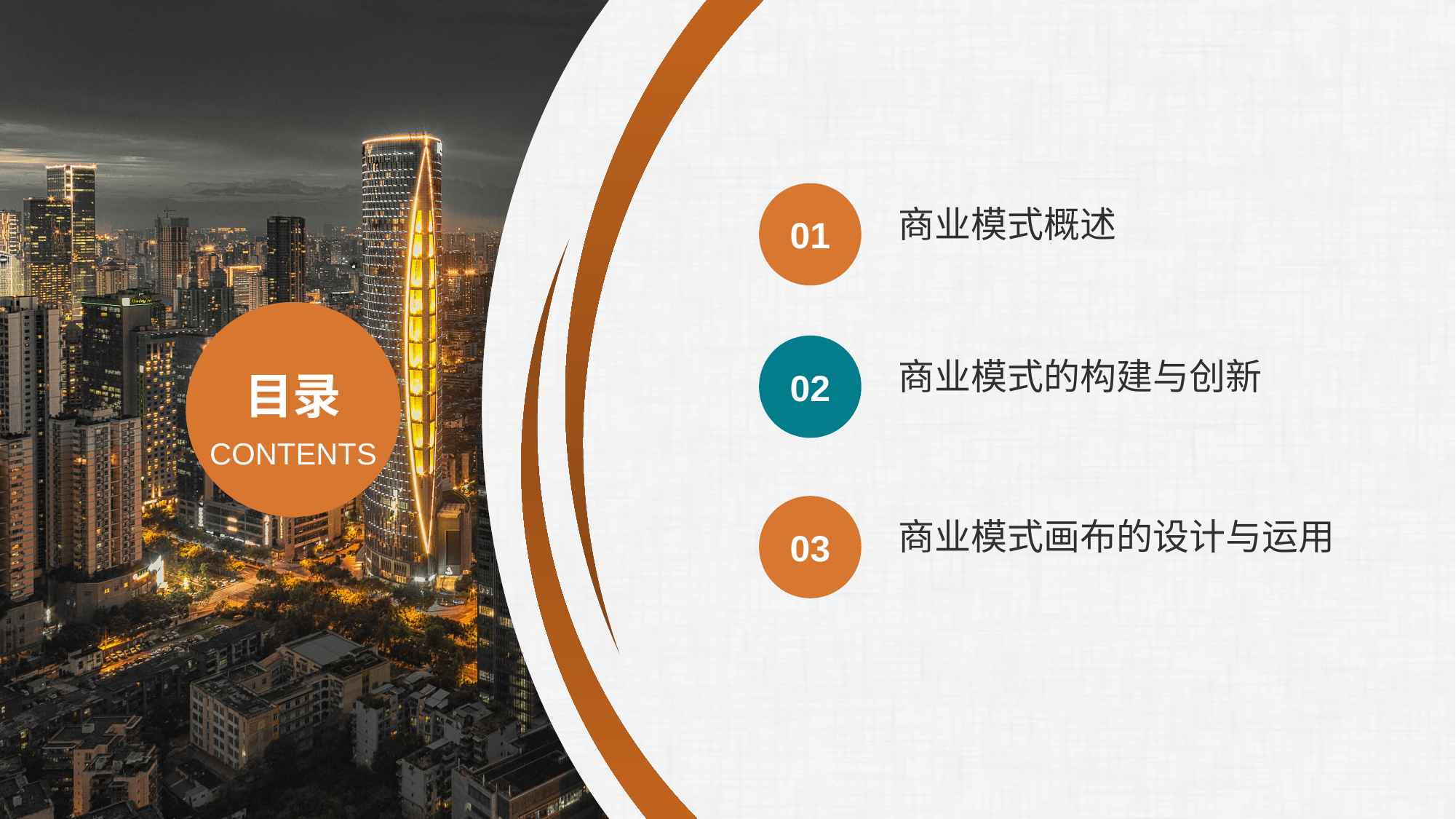

01
商业模式概述
02
商业模式的构建与创新
03
商业模式画布的设计与运用

目录
CONTENTS